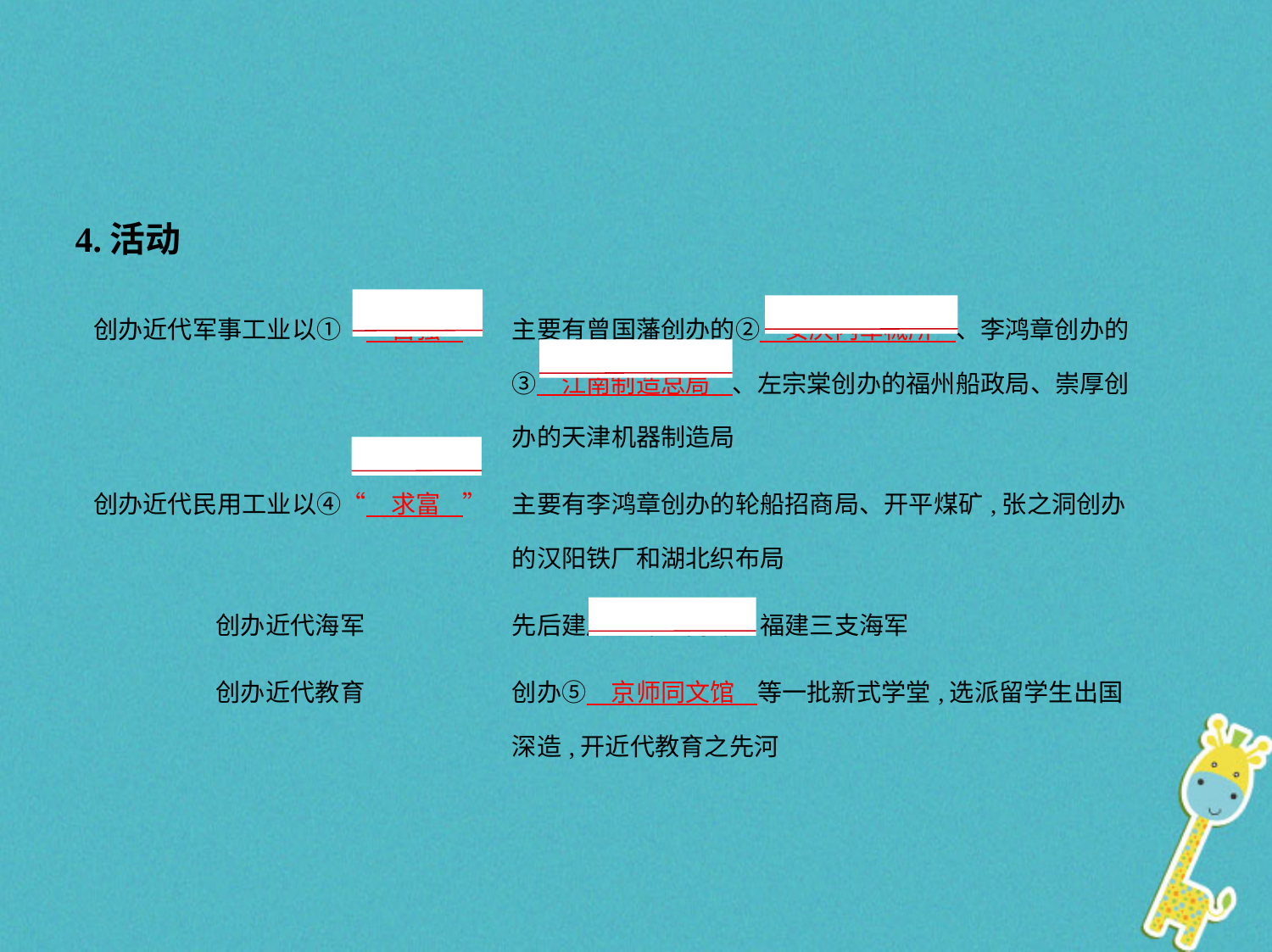

4.活动
| 创办近代军事工业以①“　自强    ” | 主要有曾国藩创办的②　安庆内军械所    、李鸿章创办的③　江南制造总局    、左宗棠创办的福州船政局、崇厚创办的天津机器制造局 |
| --- | --- |
| 创办近代民用工业以④“　求富    ” | 主要有李鸿章创办的轮船招商局、开平煤矿,张之洞创办的汉阳铁厂和湖北织布局 |
| 创办近代海军 | 先后建成北洋、南洋、福建三支海军 |
| 创办近代教育 | 创办⑤　京师同文馆    等一批新式学堂,选派留学生出国深造,开近代教育之先河 |